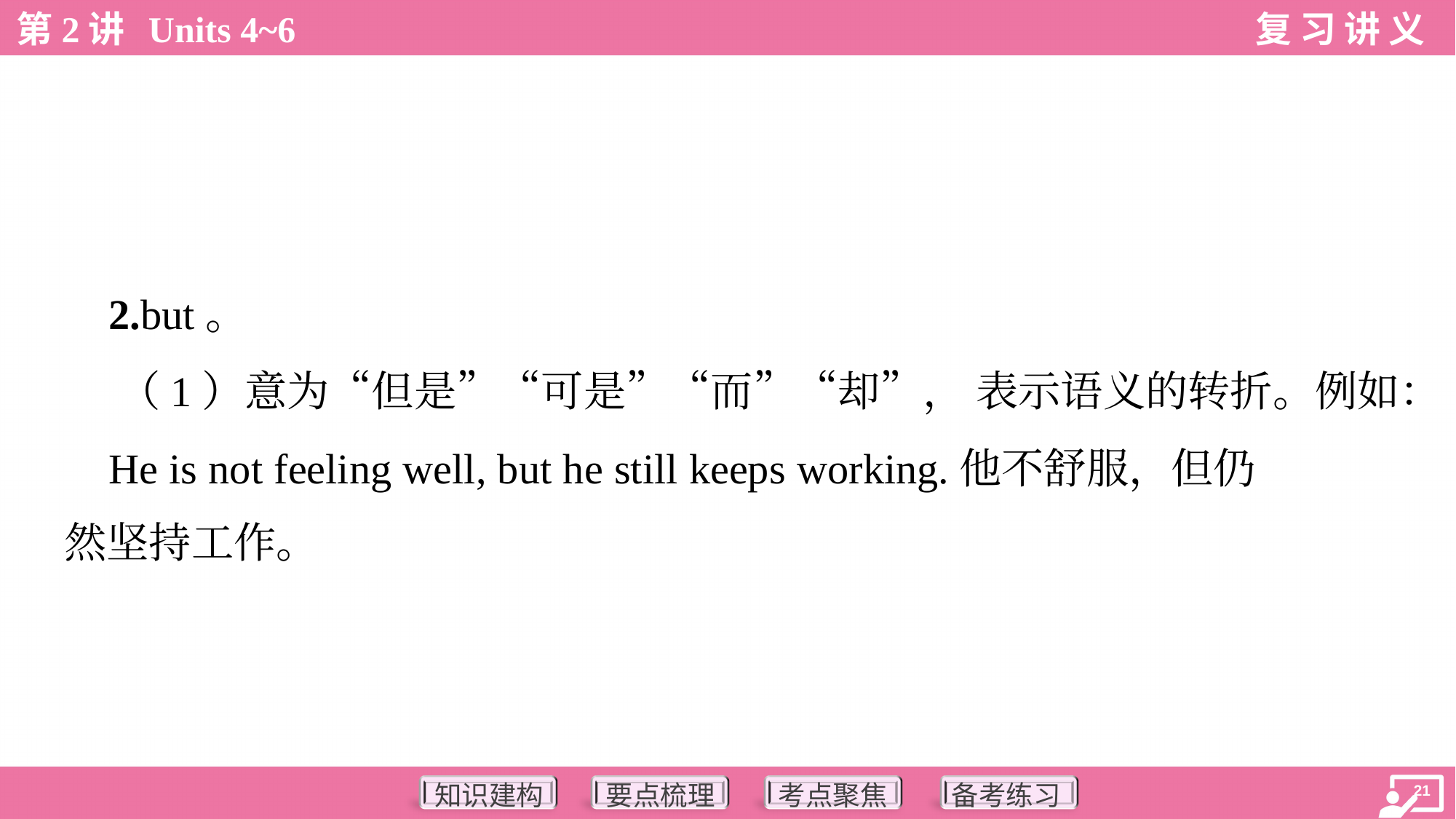

2.but。
    （1）意为“但是”“可是”“而”“却”， 表示语义的转折。例如：
    He is not feeling well, but he still keeps working.他不舒服，但仍
然坚持工作。